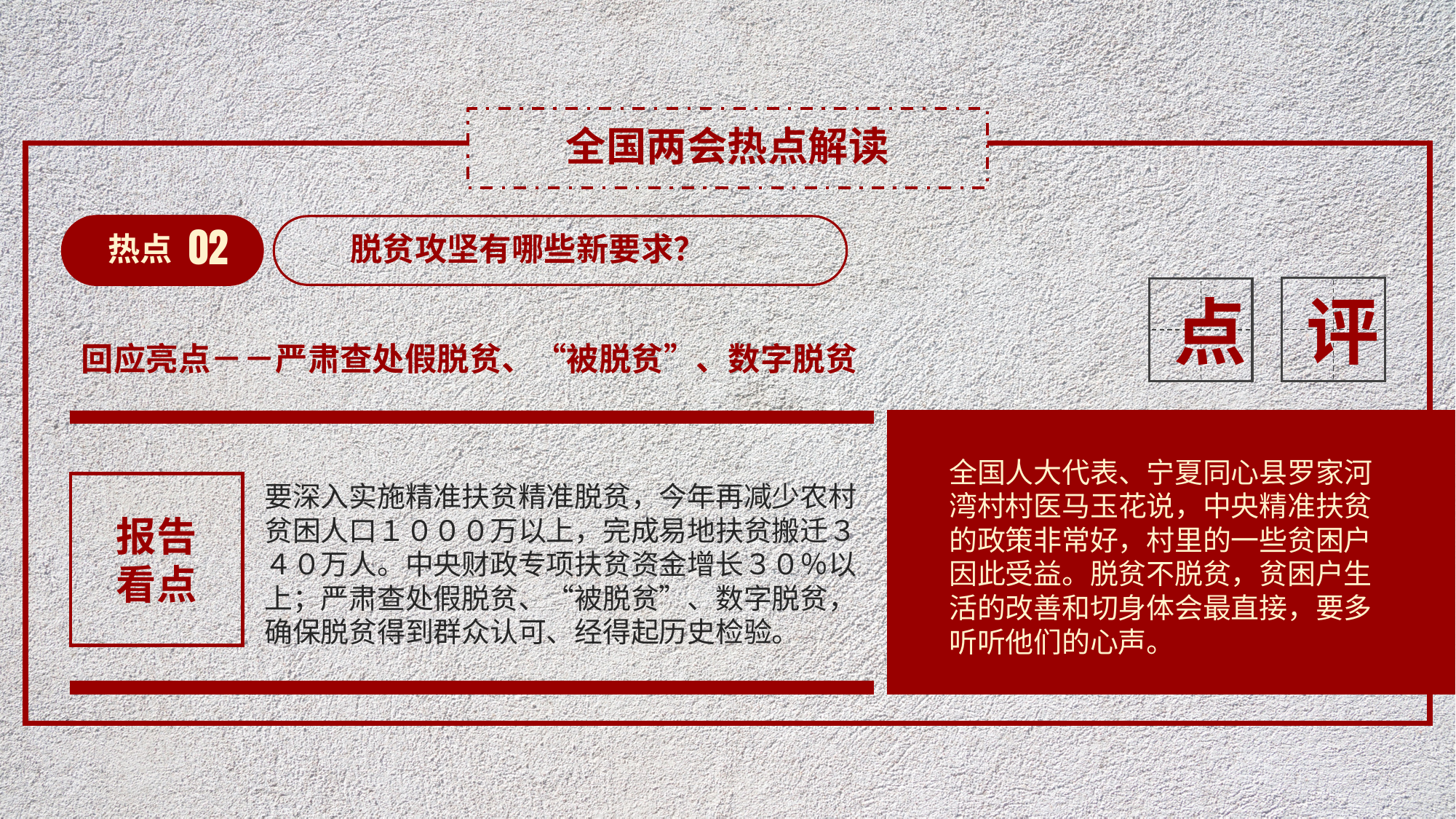

全国两会热点解读

02
热点

脱贫攻坚有哪些新要求？

评

点
回应亮点－－严肃查处假脱贫、“被脱贫”、数字脱贫

全国人大代表、宁夏同心县罗家河湾村村医马玉花说，中央精准扶贫的政策非常好，村里的一些贫困户因此受益。脱贫不脱贫，贫困户生活的改善和切身体会最直接，要多听听他们的心声。
要深入实施精准扶贫精准脱贫，今年再减少农村贫困人口１０００万以上，完成易地扶贫搬迁３４０万人。中央财政专项扶贫资金增长３０％以上；严肃查处假脱贫、“被脱贫”、数字脱贫，确保脱贫得到群众认可、经得起历史检验。

报告
看点